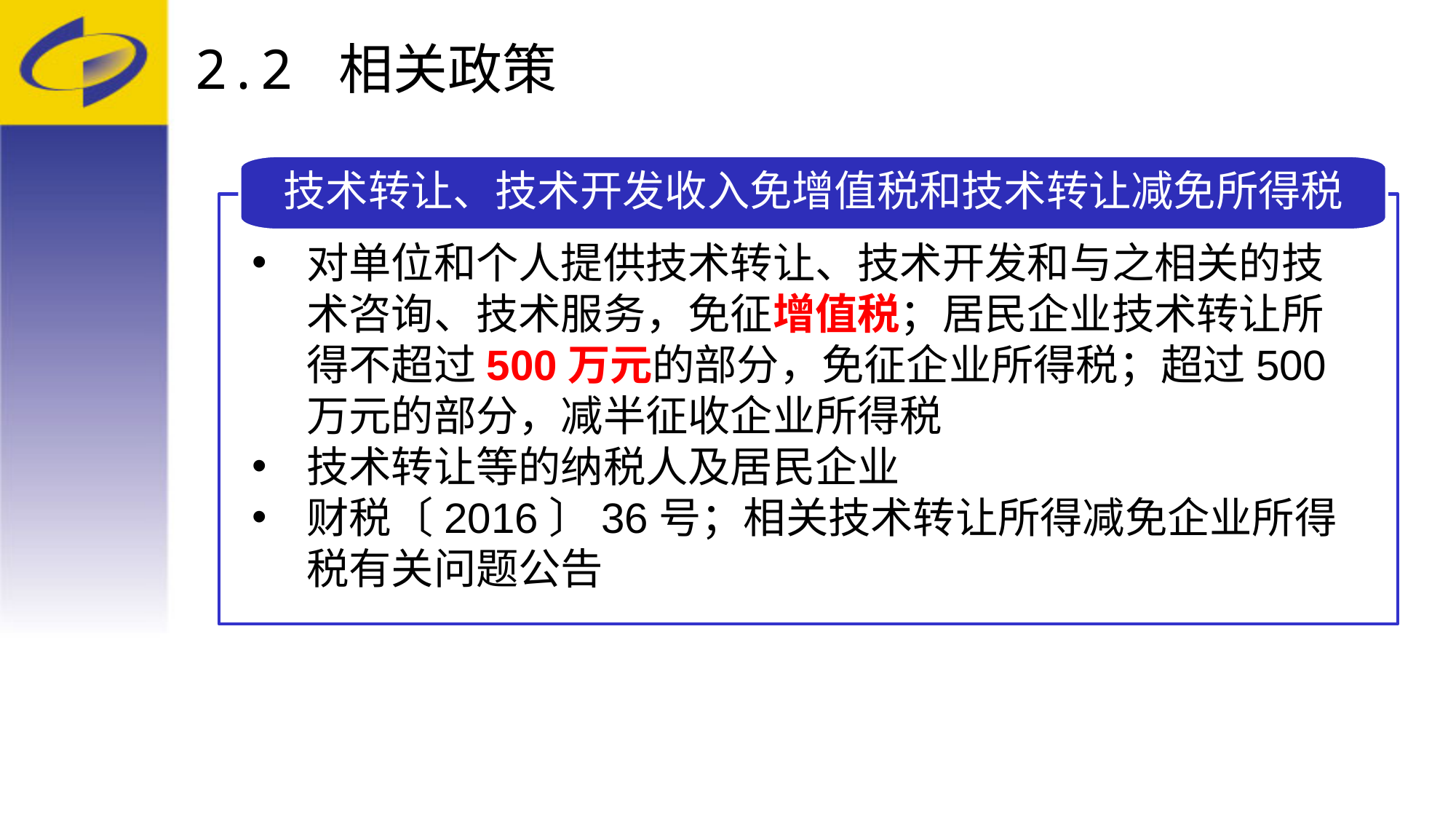

# 2.2 相关政策
技术转让、技术开发收入免增值税和技术转让减免所得税
对单位和个人提供技术转让、技术开发和与之相关的技术咨询、技术服务，免征增值税；居民企业技术转让所得不超过500万元的部分，免征企业所得税；超过500万元的部分，减半征收企业所得税
技术转让等的纳税人及居民企业
财税〔2016〕36号；相关技术转让所得减免企业所得税有关问题公告